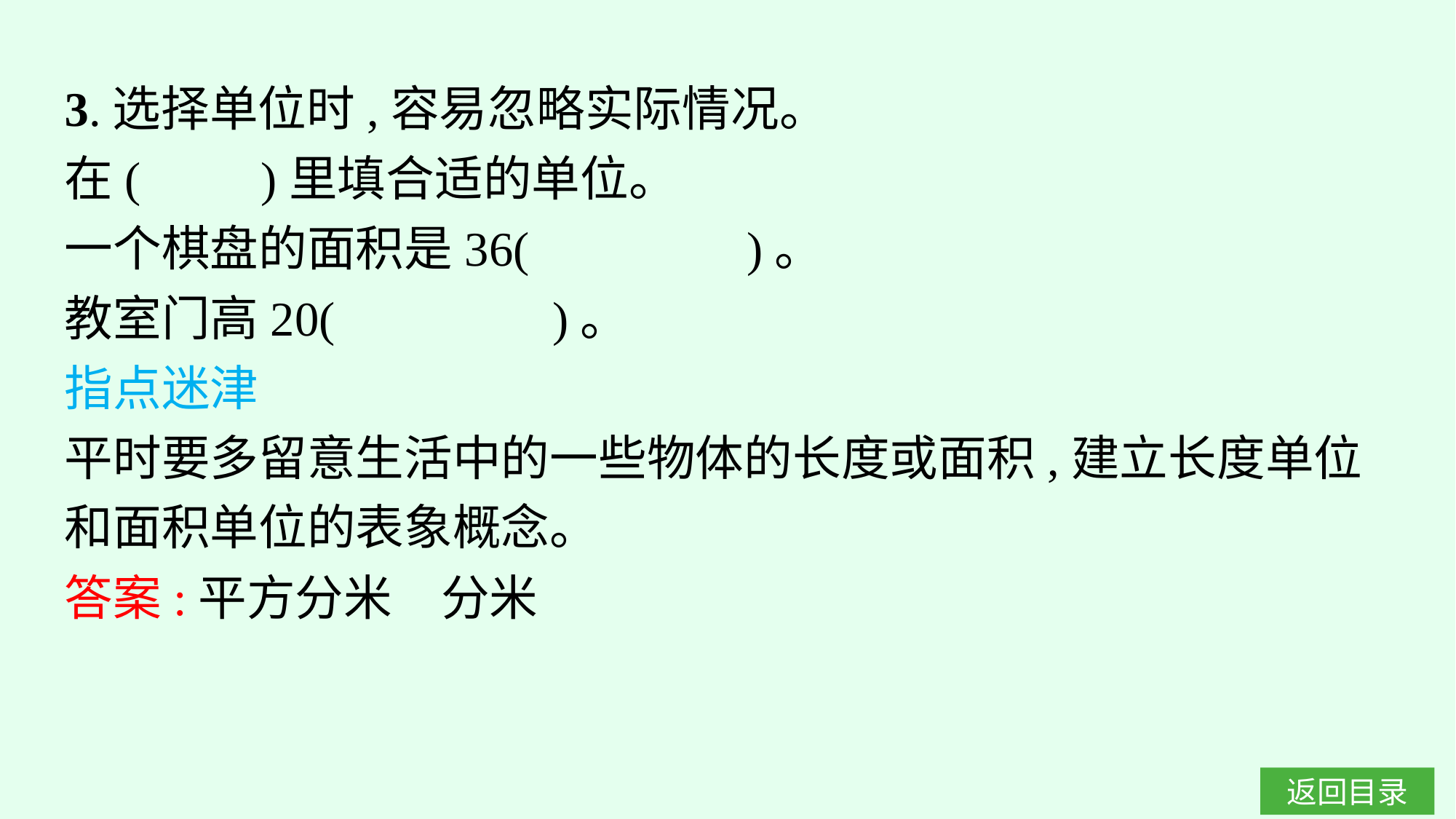

3.选择单位时,容易忽略实际情况。
在(　　)里填合适的单位。
一个棋盘的面积是36(　　　　)。
教室门高20(　　　　)。
指点迷津
平时要多留意生活中的一些物体的长度或面积,建立长度单位和面积单位的表象概念。
答案:平方分米　分米